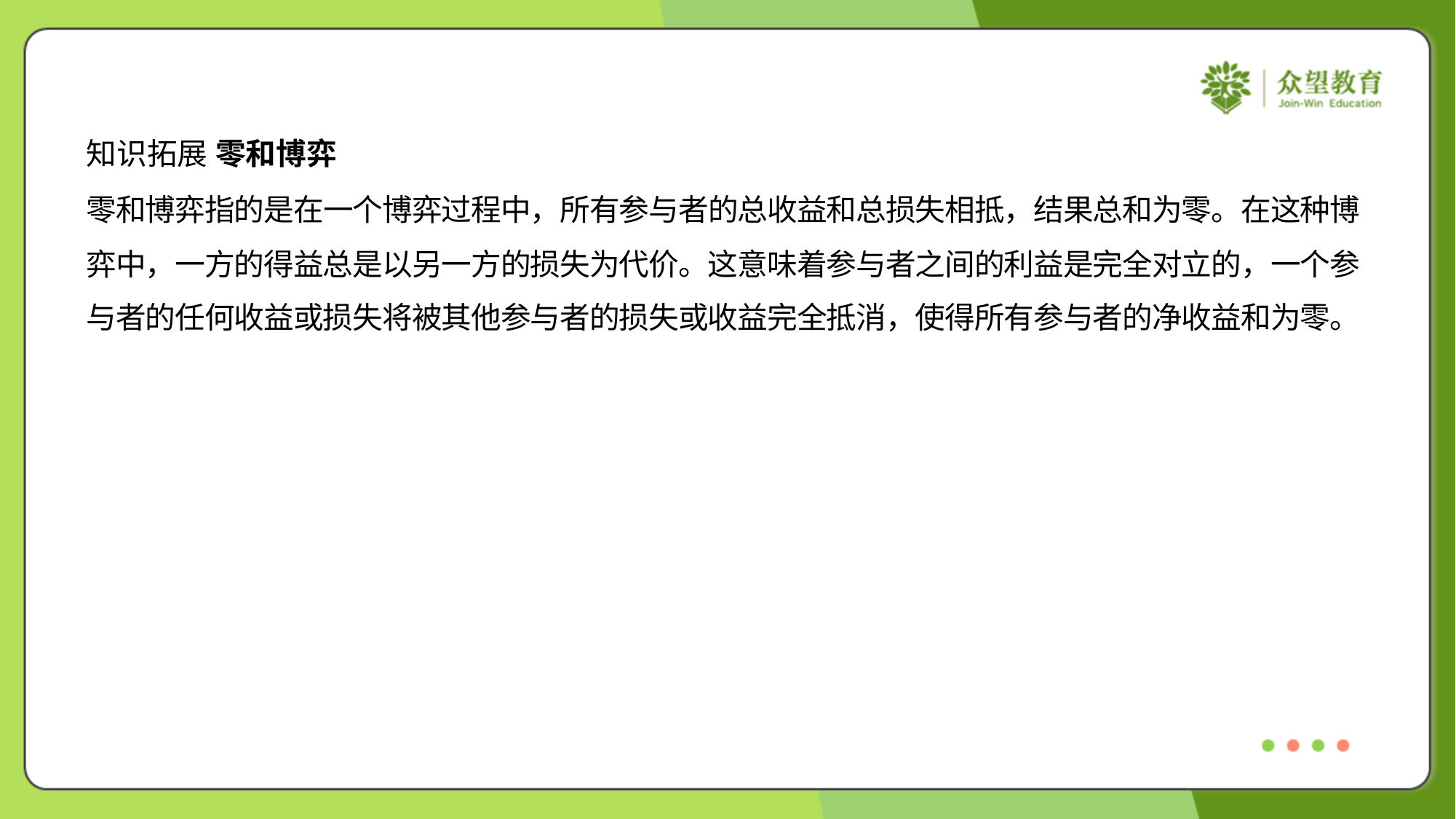

知识拓展 零和博弈
零和博弈指的是在一个博弈过程中，所有参与者的总收益和总损失相抵，结果总和为零。在这种博
弈中，一方的得益总是以另一方的损失为代价。这意味着参与者之间的利益是完全对立的，一个参
与者的任何收益或损失将被其他参与者的损失或收益完全抵消，使得所有参与者的净收益和为零。